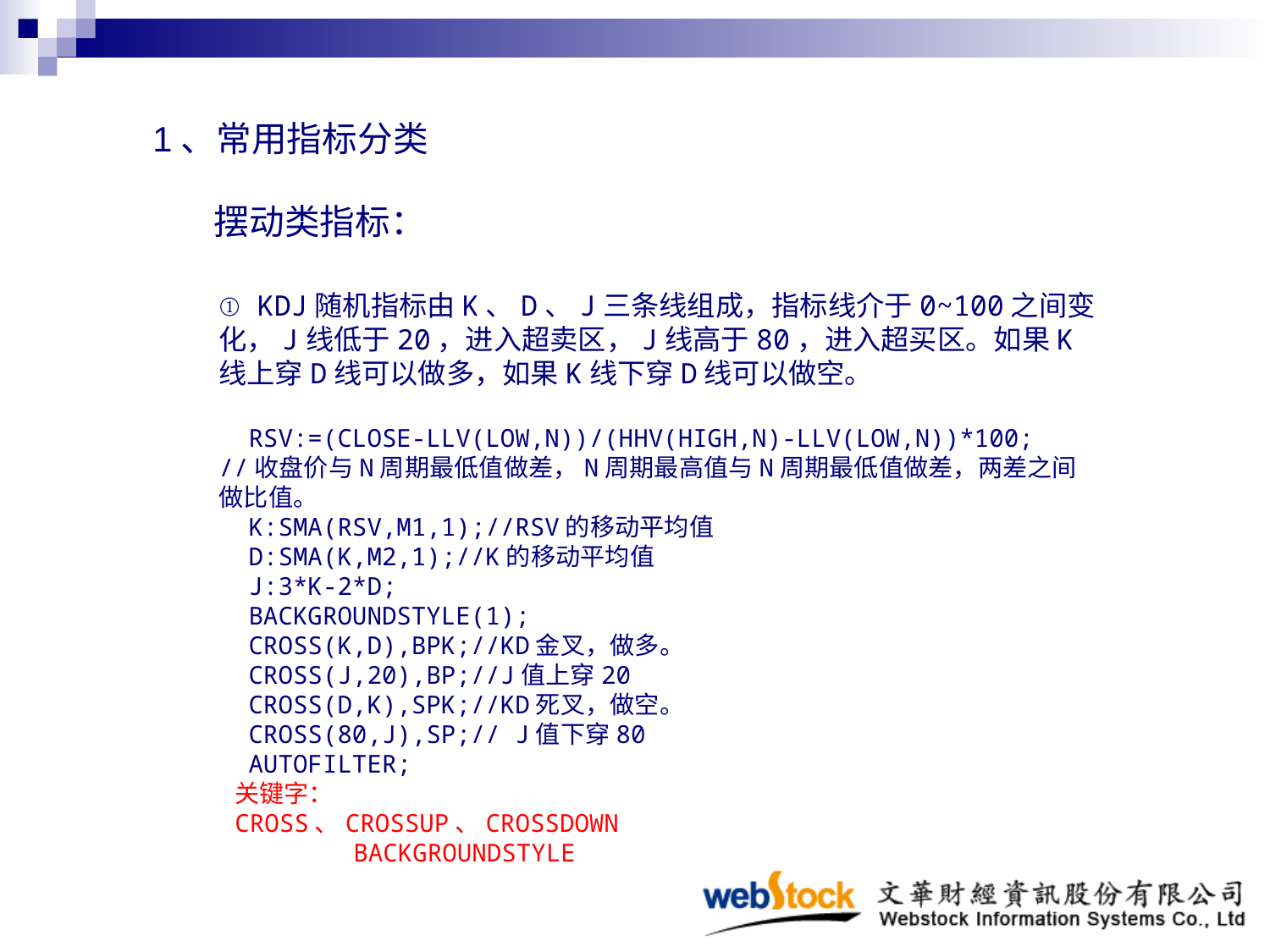

1、常用指标分类
 摆动类指标：

① KDJ随机指标由K、D、J三条线组成，指标线介于0~100之间变化，J线低于20，进入超卖区，J线高于80，进入超买区。如果K线上穿D线可以做多，如果K线下穿D线可以做空。

  RSV:=(CLOSE-LLV(LOW,N))/(HHV(HIGH,N)-LLV(LOW,N))*100;
//收盘价与N周期最低值做差，N周期最高值与N周期最低值做差，两差之间做比值。
  K:SMA(RSV,M1,1);//RSV的移动平均值
  D:SMA(K,M2,1);//K的移动平均值
  J:3*K-2*D;
  BACKGROUNDSTYLE(1);
  CROSS(K,D),BPK;//KD金叉，做多。
  CROSS(J,20),BP;//J值上穿20
  CROSS(D,K),SPK;//KD死叉，做空。
  CROSS(80,J),SP;// J值下穿80
  AUTOFILTER;

关键字：CROSS、CROSSUP、CROSSDOWN
        BACKGROUNDSTYLE